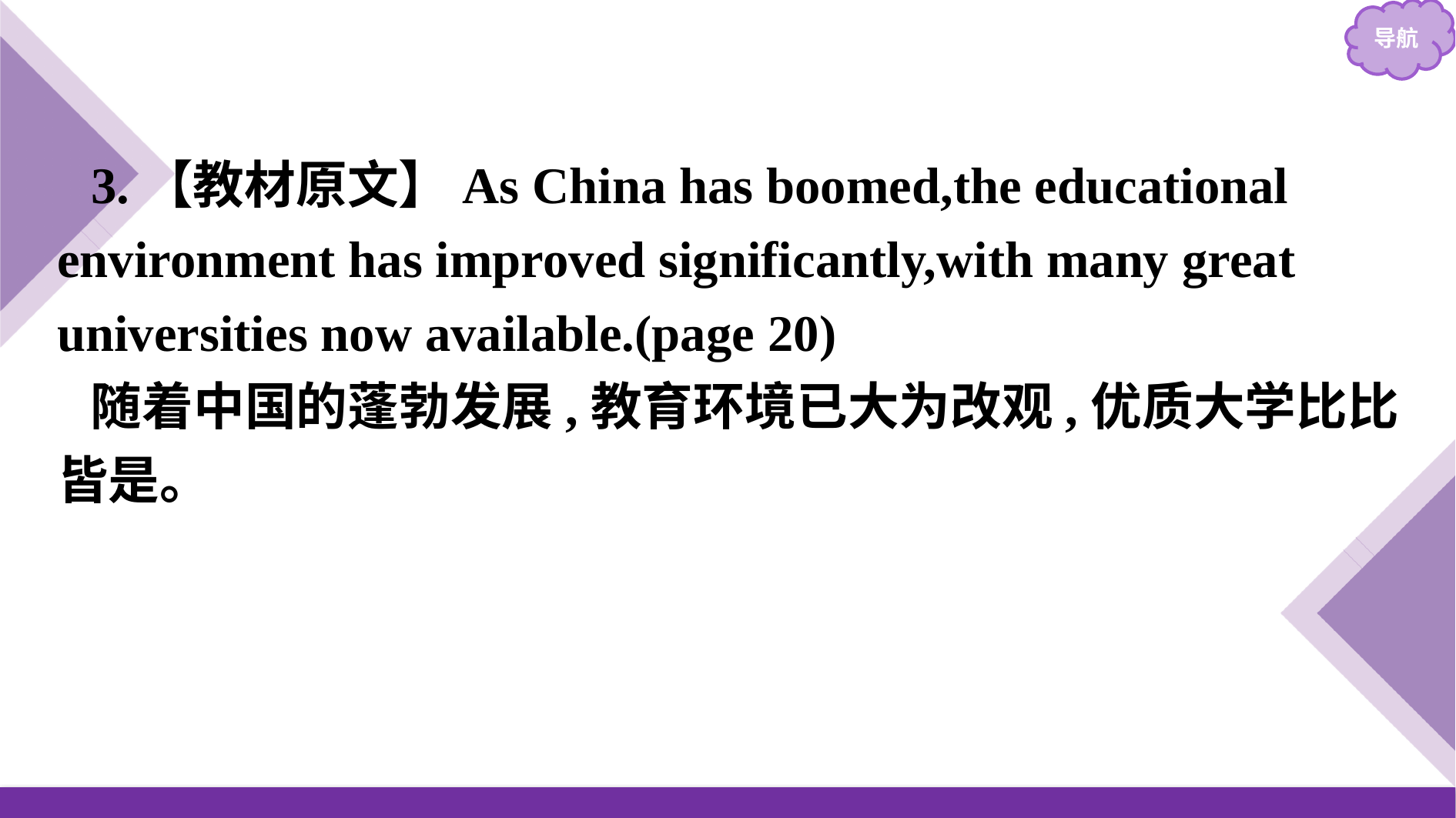

3.【教材原文】As China has boomed,the educational environment has improved significantly,with many great universities now available.(page 20)
随着中国的蓬勃发展,教育环境已大为改观,优质大学比比皆是。